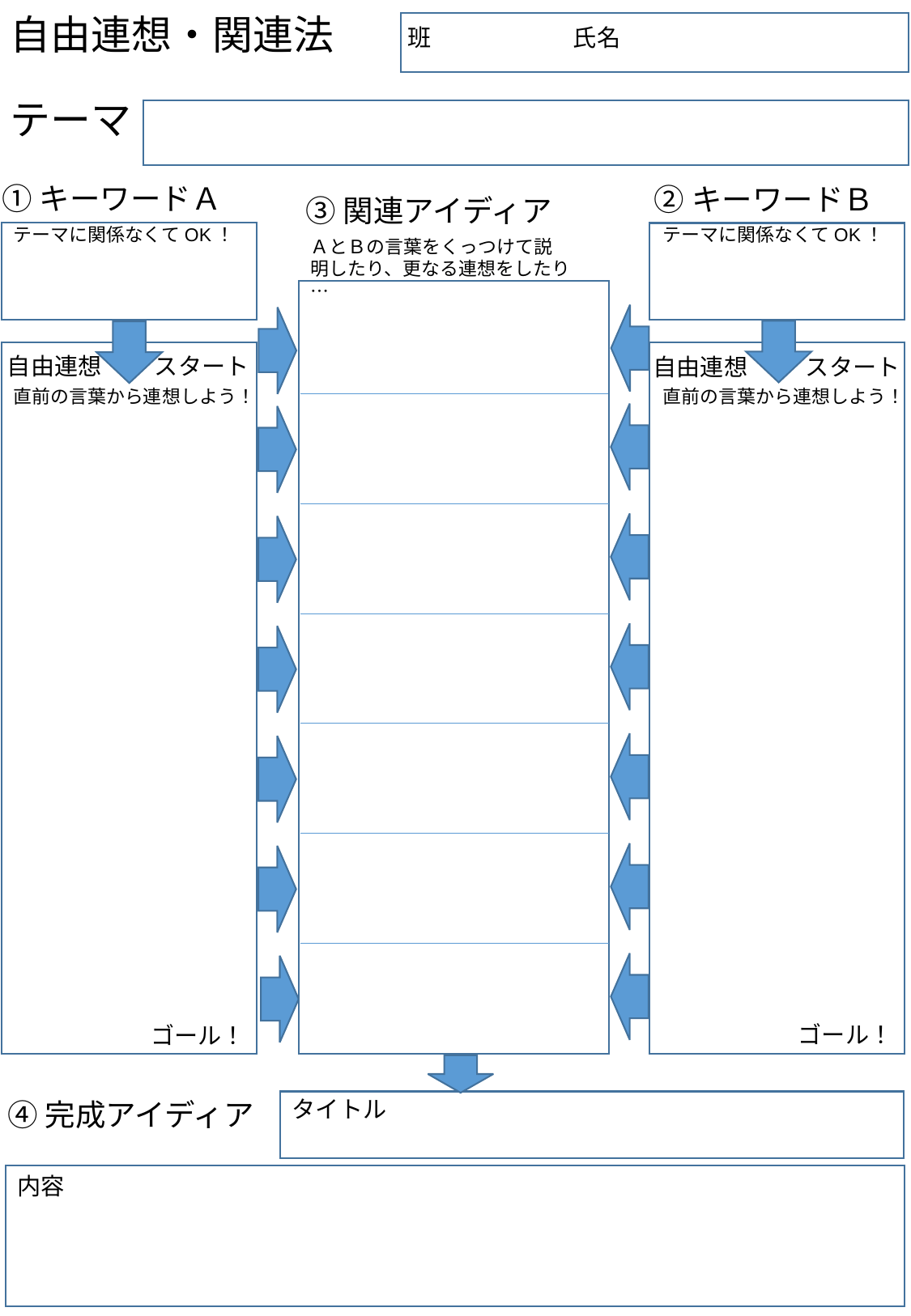

自由連想・関連法

班　　　　　　氏名
テーマ

①キーワードＡ
②キーワードＢ
③関連アイディア
テーマに関係なくてOK！
テーマに関係なくてOK！

ＡとＢの言葉をくっつけて説明したり、更なる連想をしたり…

自由連想　　 スタート
自由連想　　  スタート
直前の言葉から連想しよう！
直前の言葉から連想しよう！

ゴール！
ゴール！

タイトル
④完成アイディア

内容